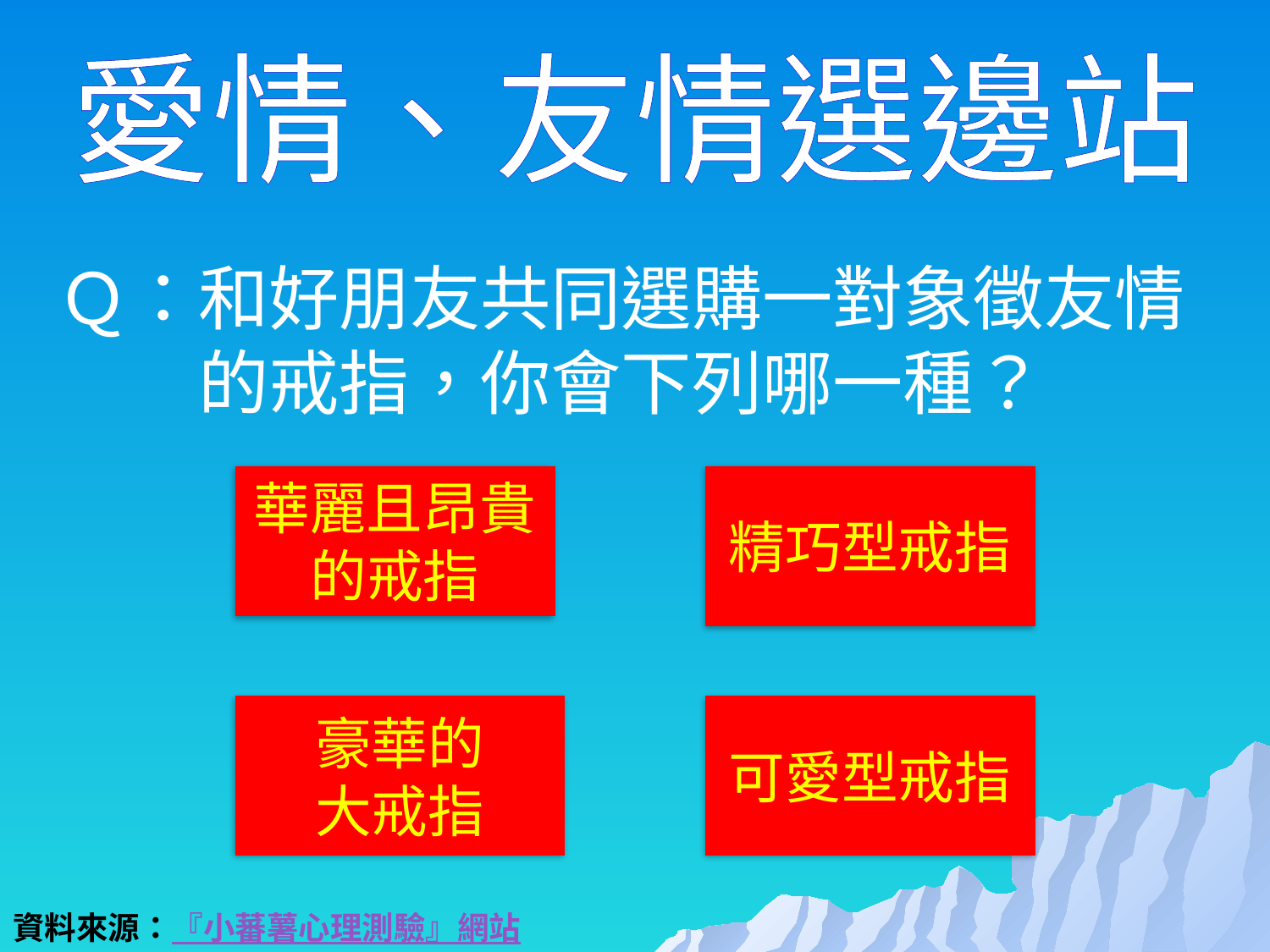

# 愛情、友情選邊站
Ｑ：和好朋友共同選購一對象徵友情的戒指，你會下列哪一種？
華麗且昂貴的戒指
精巧型戒指
豪華的
大戒指
可愛型戒指
資料來源：『小蕃薯心理測驗』網站